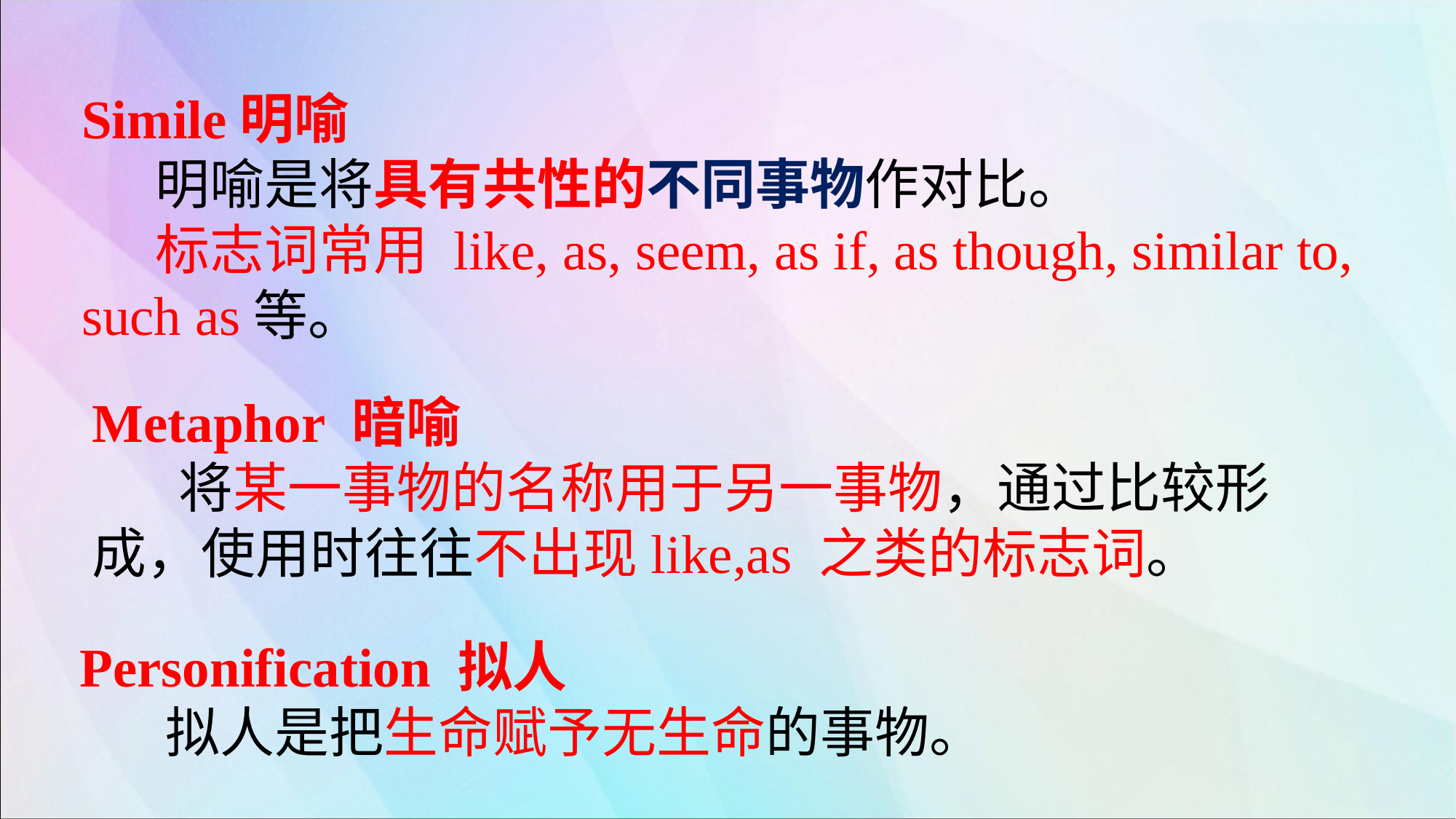

Simile明喻
     明喻是将具有共性的不同事物作对比。
     标志词常用 like, as, seem, as if, as though, similar to, such as等。
Metaphor 暗喻
      将某一事物的名称用于另一事物，通过比较形成，使用时往往不出现like,as 之类的标志词。
Personification 拟人
      拟人是把生命赋予无生命的事物。